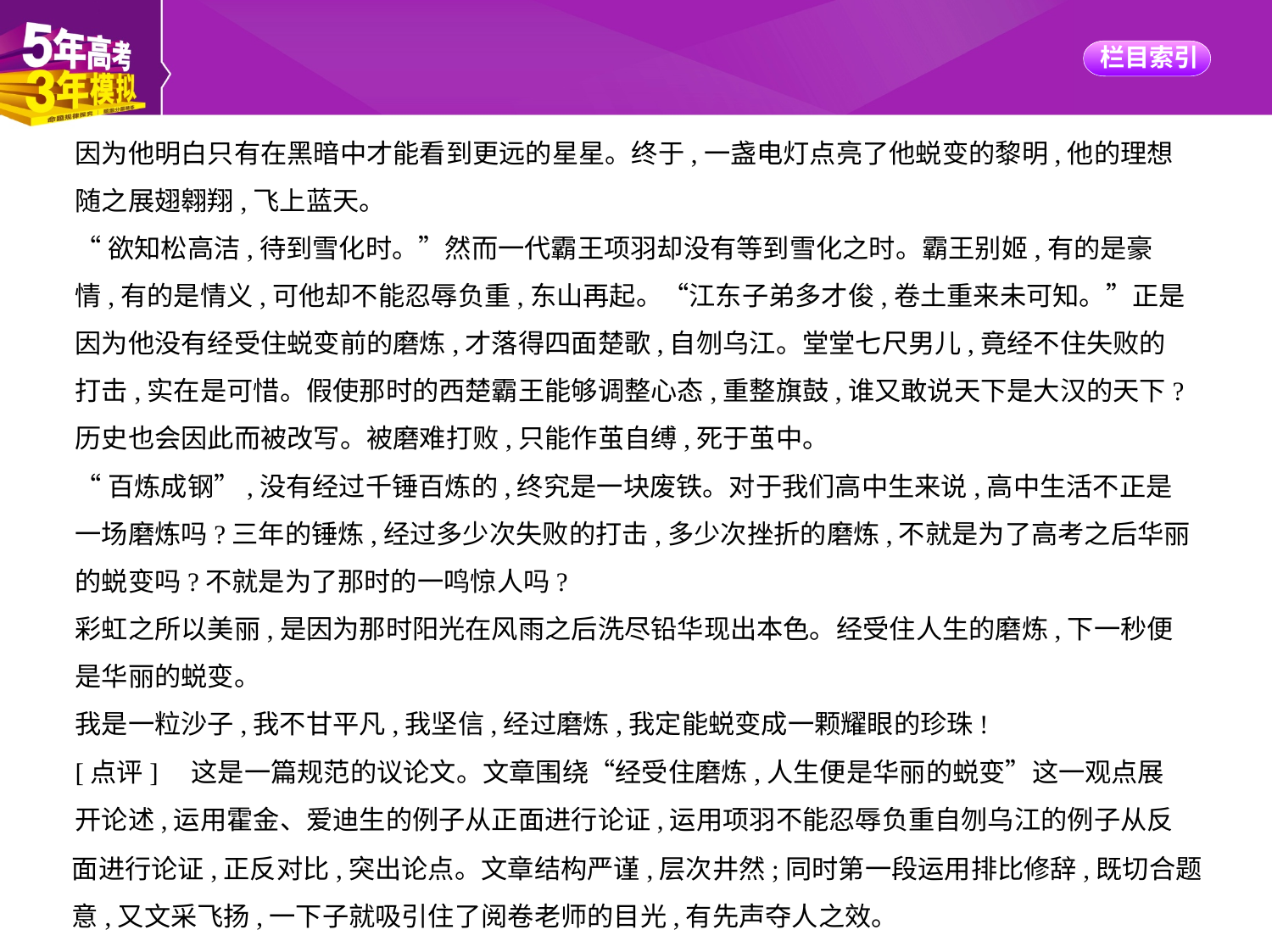

因为他明白只有在黑暗中才能看到更远的星星。终于,一盏电灯点亮了他蜕变的黎明,他的理想
随之展翅翱翔,飞上蓝天。
“欲知松高洁,待到雪化时。”然而一代霸王项羽却没有等到雪化之时。霸王别姬,有的是豪
情,有的是情义,可他却不能忍辱负重,东山再起。“江东子弟多才俊,卷土重来未可知。”正是
因为他没有经受住蜕变前的磨炼,才落得四面楚歌,自刎乌江。堂堂七尺男儿,竟经不住失败的
打击,实在是可惜。假使那时的西楚霸王能够调整心态,重整旗鼓,谁又敢说天下是大汉的天下?
历史也会因此而被改写。被磨难打败,只能作茧自缚,死于茧中。
“百炼成钢”,没有经过千锤百炼的,终究是一块废铁。对于我们高中生来说,高中生活不正是
一场磨炼吗?三年的锤炼,经过多少次失败的打击,多少次挫折的磨炼,不就是为了高考之后华丽
的蜕变吗?不就是为了那时的一鸣惊人吗?
彩虹之所以美丽,是因为那时阳光在风雨之后洗尽铅华现出本色。经受住人生的磨炼,下一秒便
是华丽的蜕变。
我是一粒沙子,我不甘平凡,我坚信,经过磨炼,我定能蜕变成一颗耀眼的珍珠!
[点评]　这是一篇规范的议论文。文章围绕“经受住磨炼,人生便是华丽的蜕变”这一观点展
开论述,运用霍金、爱迪生的例子从正面进行论证,运用项羽不能忍辱负重自刎乌江的例子从反
面进行论证,正反对比,突出论点。文章结构严谨,层次井然;同时第一段运用排比修辞,既切合题
意,又文采飞扬,一下子就吸引住了阅卷老师的目光,有先声夺人之效。